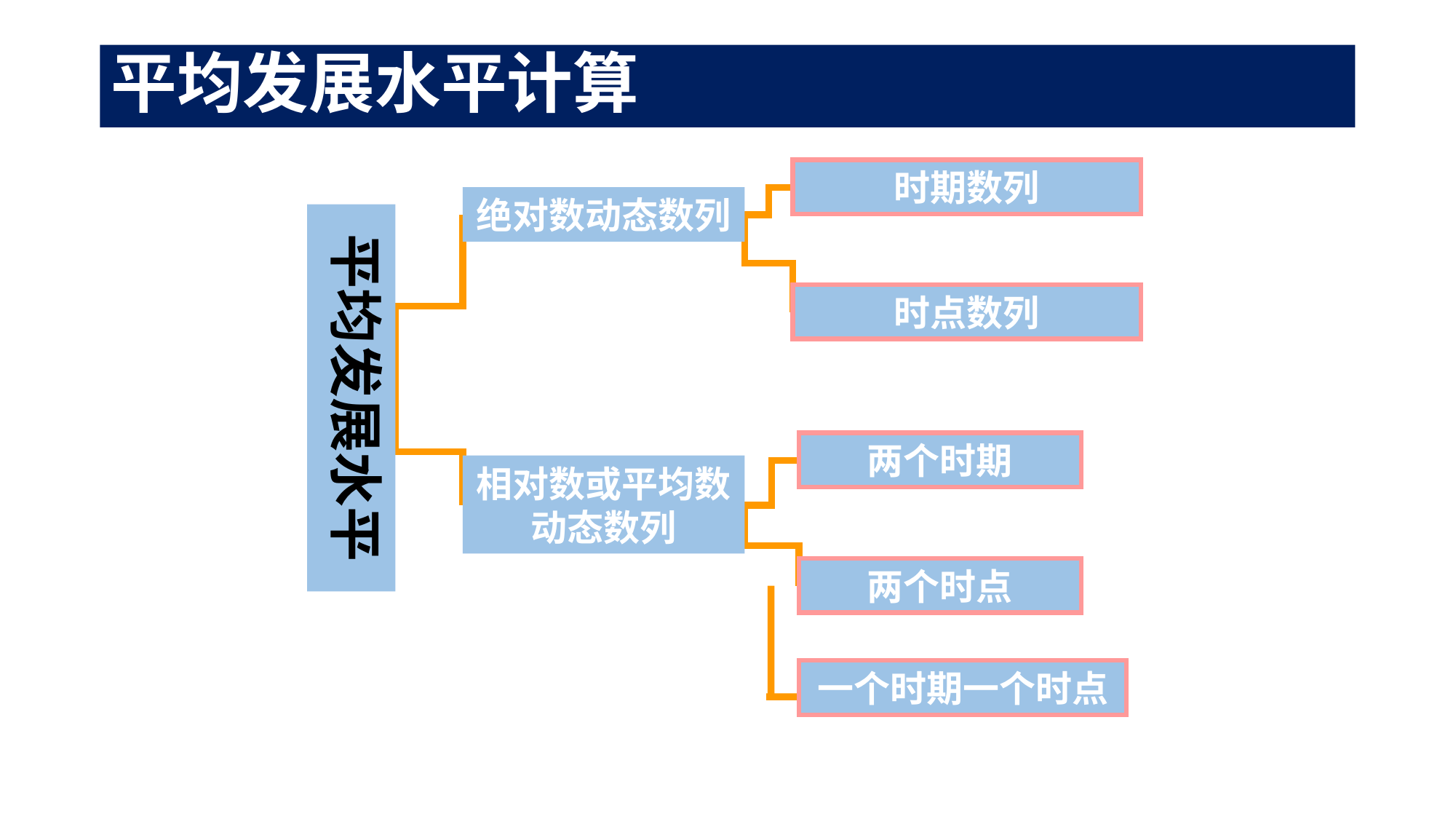

# 平均发展水平计算
时期数列
时点数列
绝对数动态数列
相对数或平均数动态数列
平均发展水平
两个时期
两个时点

一个时期一个时点